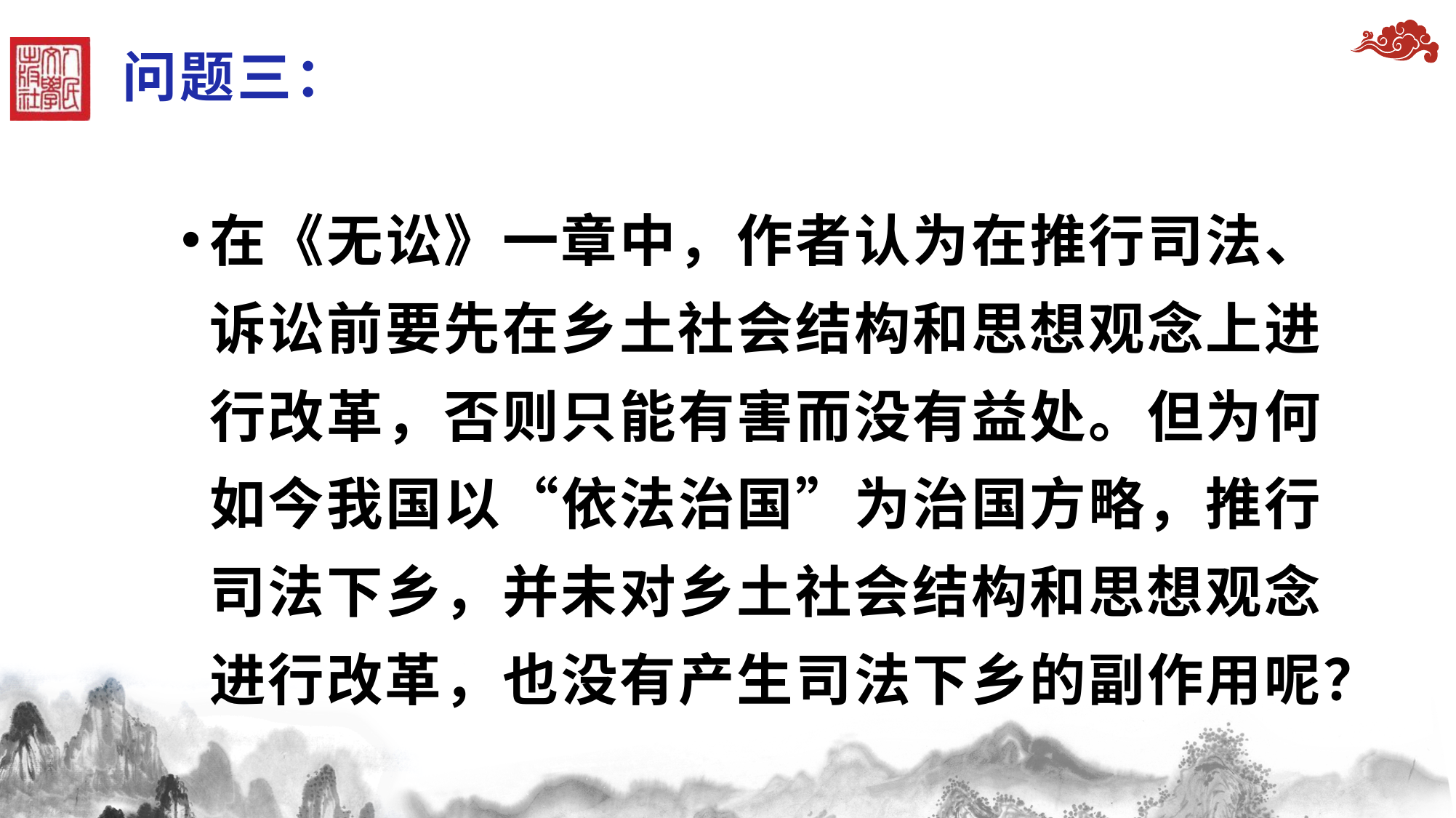

# 问题三：
在《无讼》一章中，作者认为在推行司法、诉讼前要先在乡土社会结构和思想观念上进行改革，否则只能有害而没有益处。但为何如今我国以“依法治国”为治国方略，推行司法下乡，并未对乡土社会结构和思想观念进行改革，也没有产生司法下乡的副作用呢？